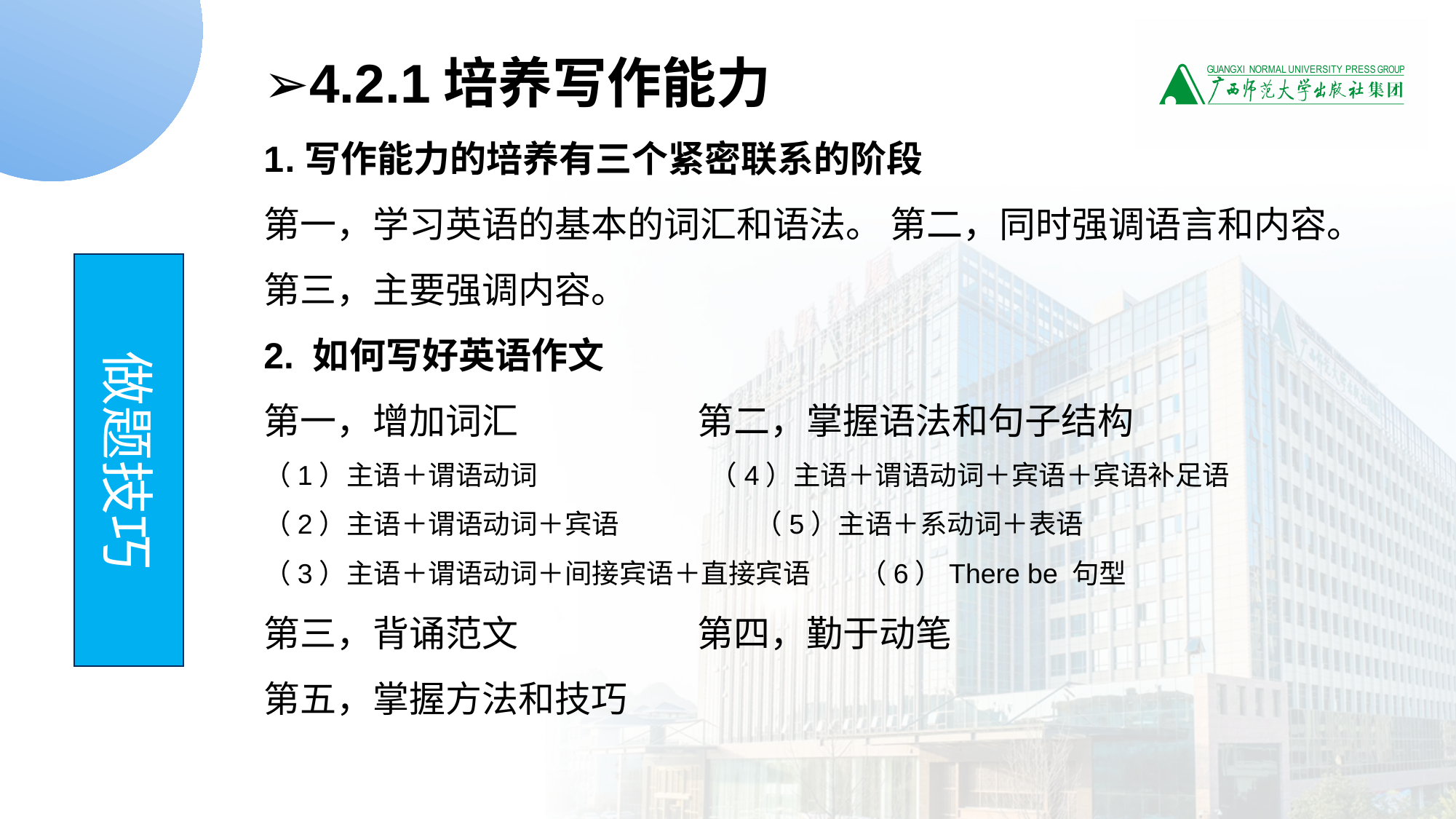

➢4.2.1培养写作能力
写作能力的培养有三个紧密联系的阶段
第一，学习英语的基本的词汇和语法。 第二，同时强调语言和内容。
第三，主要强调内容。
2. 如何写好英语作文
第一，增加词汇                      第二，掌握语法和句子结构
（1）主语＋谓语动词                            （4）主语＋谓语动词＋宾语＋宾语补足语
（2）主语＋谓语动词＋宾语                      （5）主语＋系动词＋表语
（3）主语＋谓语动词＋间接宾语＋直接宾语        （6）There be 句型
第三，背诵范文                      第四，勤于动笔
第五，掌握方法和技巧
做题技巧